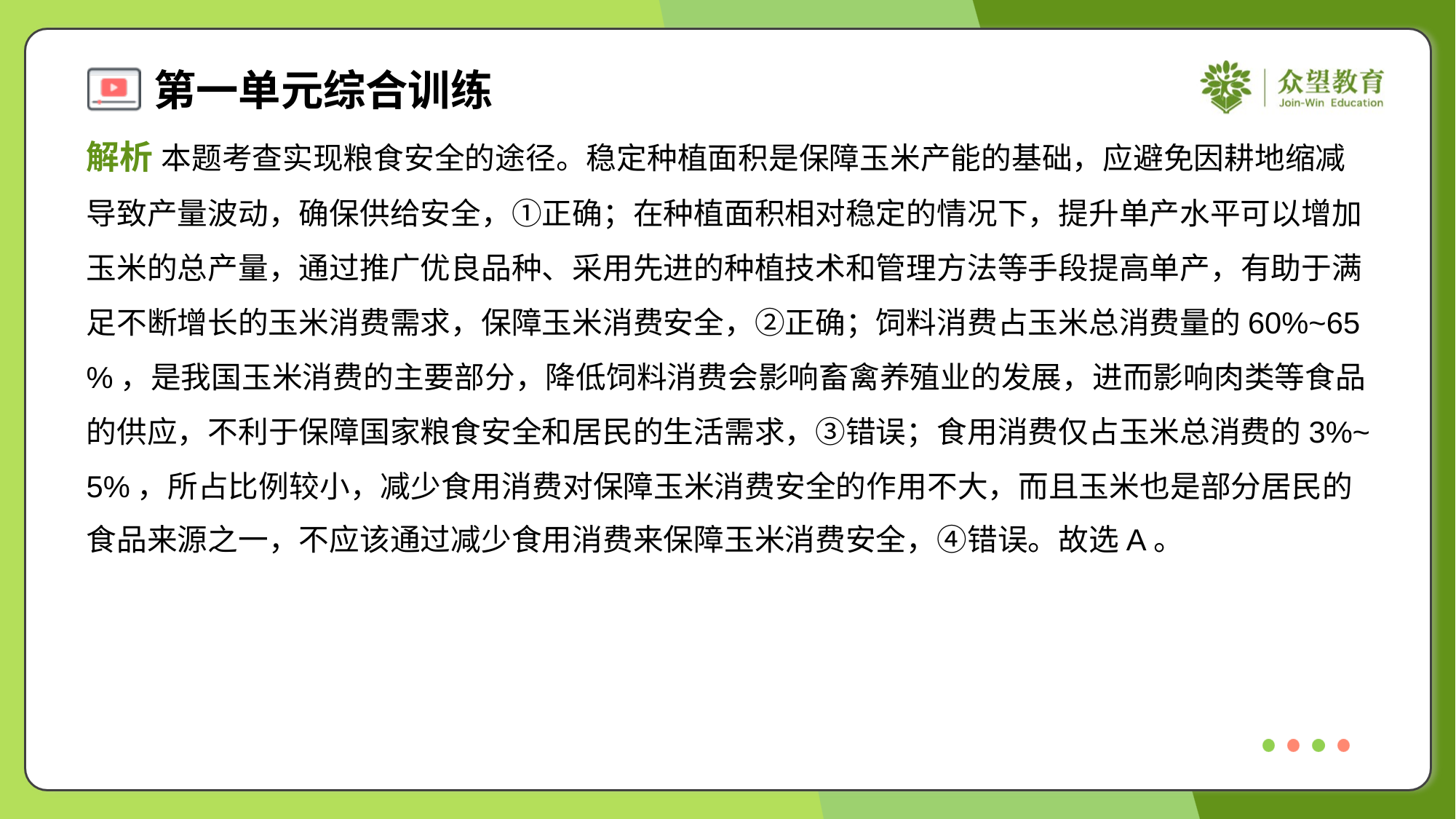

解析 本题考查实现粮食安全的途径。稳定种植面积是保障玉米产能的基础，应避免因耕地缩减
导致产量波动，确保供给安全，①正确；在种植面积相对稳定的情况下，提升单产水平可以增加
玉米的总产量，通过推广优良品种、采用先进的种植技术和管理方法等手段提高单产，有助于满
足不断增长的玉米消费需求，保障玉米消费安全，②正确；饲料消费占玉米总消费量的60%~65
%，是我国玉米消费的主要部分，降低饲料消费会影响畜禽养殖业的发展，进而影响肉类等食品
的供应，不利于保障国家粮食安全和居民的生活需求，③错误；食用消费仅占玉米总消费的3%~
5%，所占比例较小，减少食用消费对保障玉米消费安全的作用不大，而且玉米也是部分居民的
食品来源之一，不应该通过减少食用消费来保障玉米消费安全，④错误。故选A。